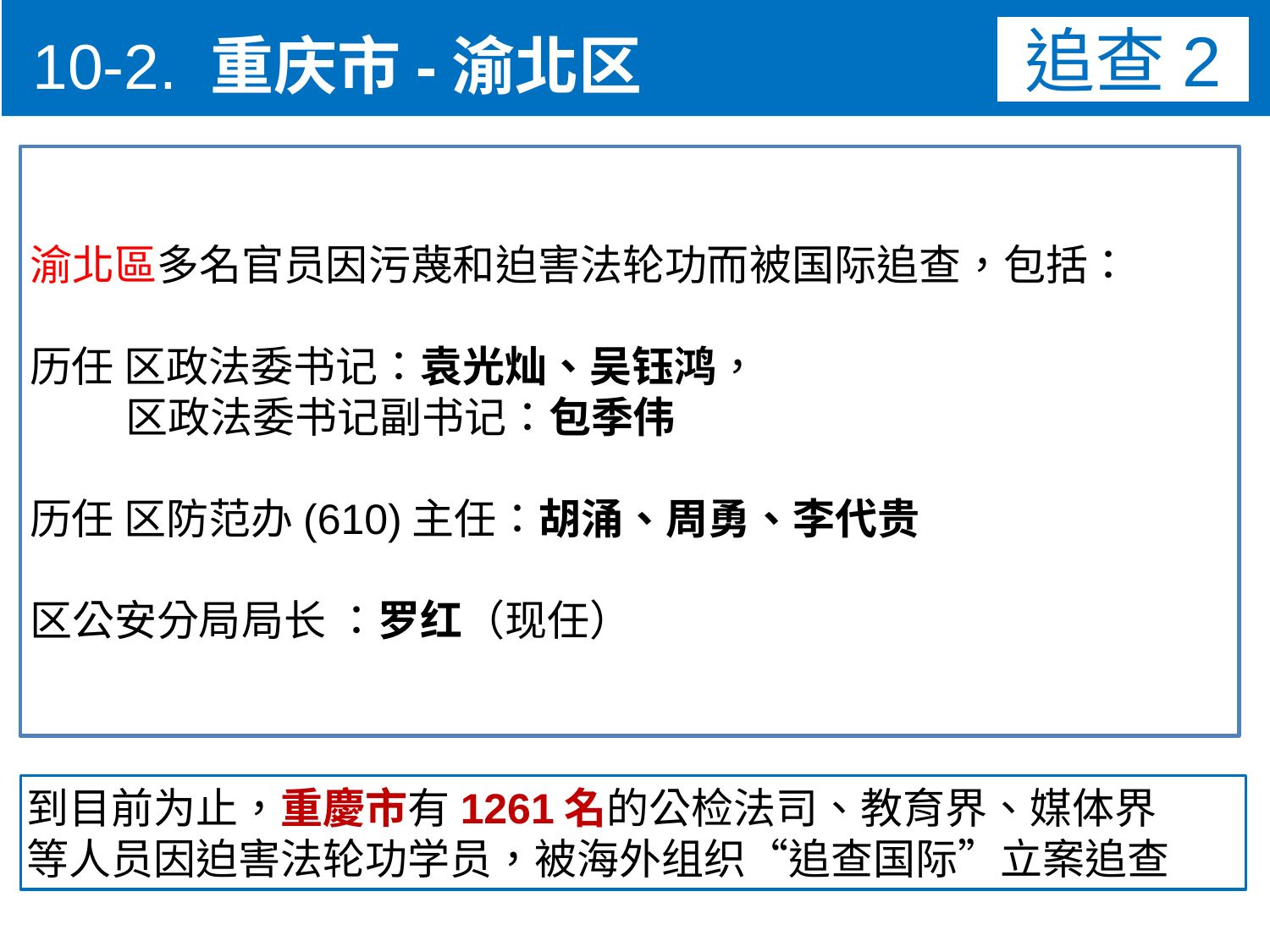

10-2. 重庆市-渝北区
追查2

渝北區多名官员因污蔑和迫害法轮功而被国际追查，包括：

历任 区政法委书记：袁光灿、吴钰鸿，
         区政法委书记副书记：包季伟

历任 区防范办(610)主任：胡涌、周勇、李代贵

区公安分局局长 ：罗红（现任）
到目前为止，重慶市有1261名的公检法司、教育界、媒体界
等人员因迫害法轮功学员，被海外组织“追查国际”立案追查